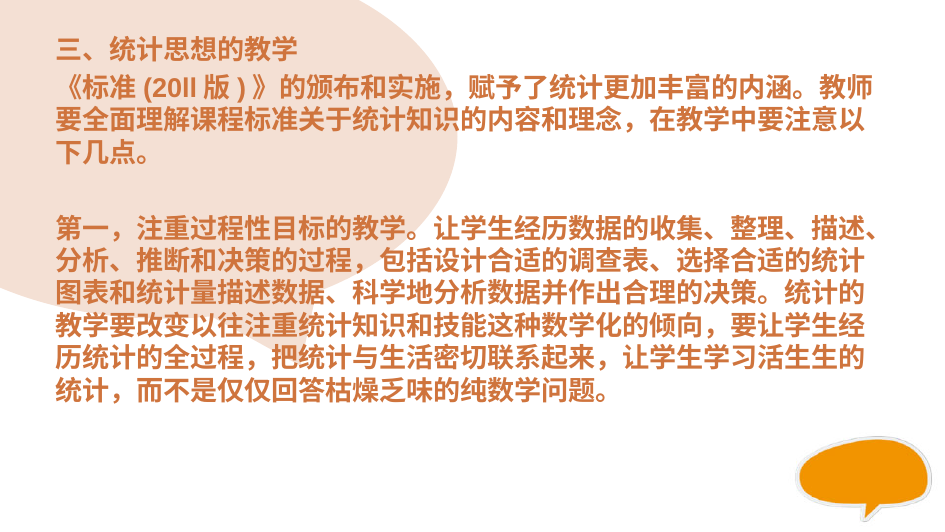

三、统计思想的教学
《标准(20ll版)》的颁布和实施，赋予了统计更加丰富的内涵。教师要全面理解课程标准关于统计知识的内容和理念，在教学中要注意以下几点。

第一，注重过程性目标的教学。让学生经历数据的收集、整理、描述、分析、推断和决策的过程，包括设计合适的调查表、选择合适的统计图表和统计量描述数据、科学地分析数据并作出合理的决策。统计的教学要改变以往注重统计知识和技能这种数学化的倾向，要让学生经历统计的全过程，把统计与生活密切联系起来，让学生学习活生生的统计，而不是仅仅回答枯燥乏味的纯数学问题。